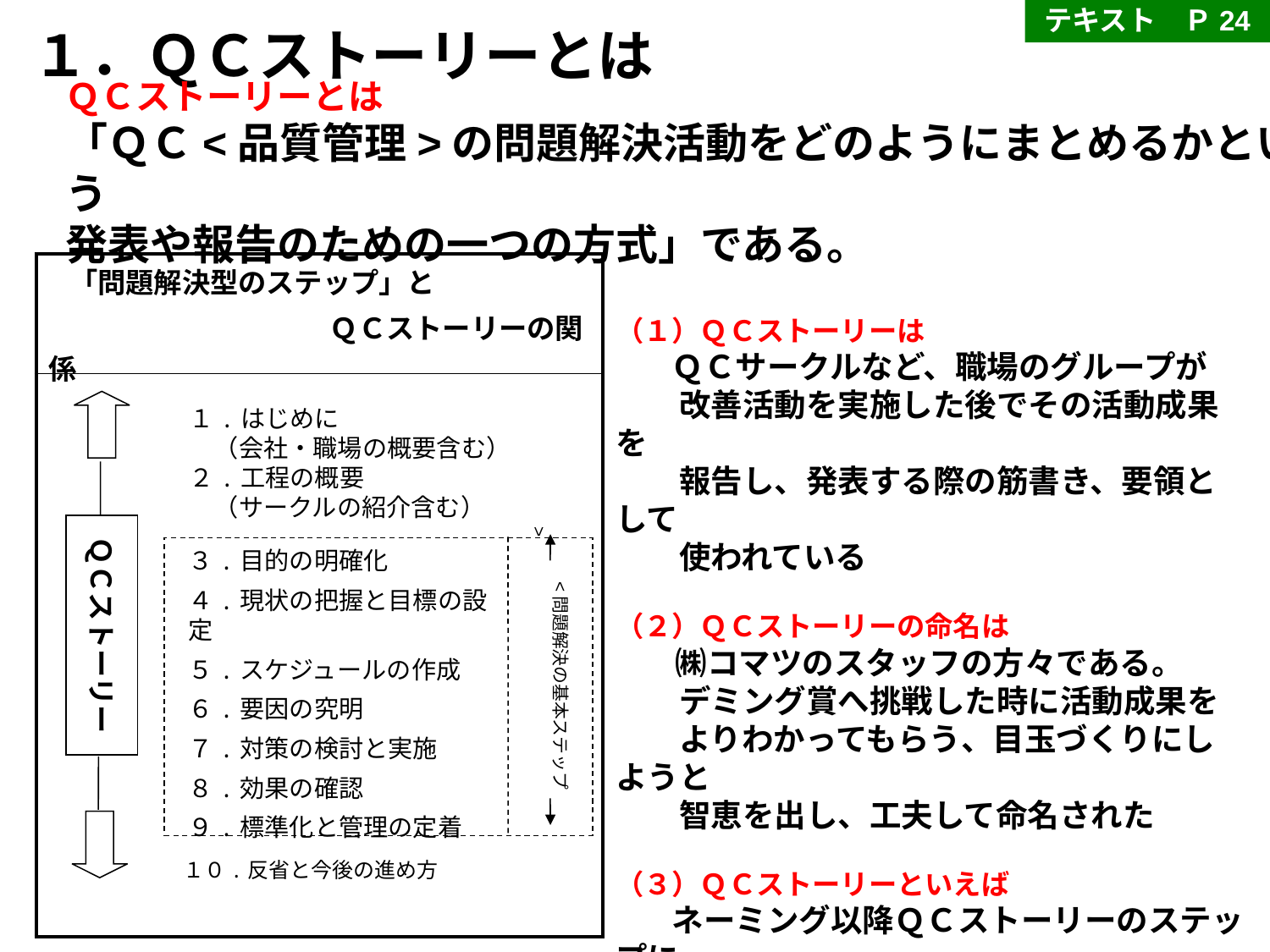

テキスト　Ｐ24
１．ＱＣストーリーとは
ＱＣストーリーとは
「ＱＣ<品質管理>の問題解決活動をどのようにまとめるかという
発表や報告のための一つの方式」である。
| 「問題解決型のステップ」と 　　　　　　　　　　ＱＣストーリーの関係 |
| --- |
|  |
（１）ＱＣストーリーは
　　ＱＣサークルなど、職場のグループが
　　改善活動を実施した後でその活動成果を
　　報告し、発表する際の筋書き、要領として
　　使われている

（２）ＱＣストーリーの命名は
　　㈱コマツのスタッフの方々である。
　　デミング賞へ挑戦した時に活動成果を
　　よりわかってもらう、目玉づくりにしようと
　　智恵を出し、工夫して命名された

（３）ＱＣストーリーといえば
　　ネーミング以降ＱＣストーリーのステップに
　　沿って改善活動がされるようになった

ＱＣストーリー

１.はじめに
　（会社・職場の概要含む）
２.工程の概要
　（サークルの紹介含む）
<問題解決の基本ステップ>

３.目的の明確化
４.現状の把握と目標の設定
５.スケジュールの作成
６.要因の究明
７.対策の検討と実施
８.効果の確認
９.標準化と管理の定着

１０.反省と今後の進め方